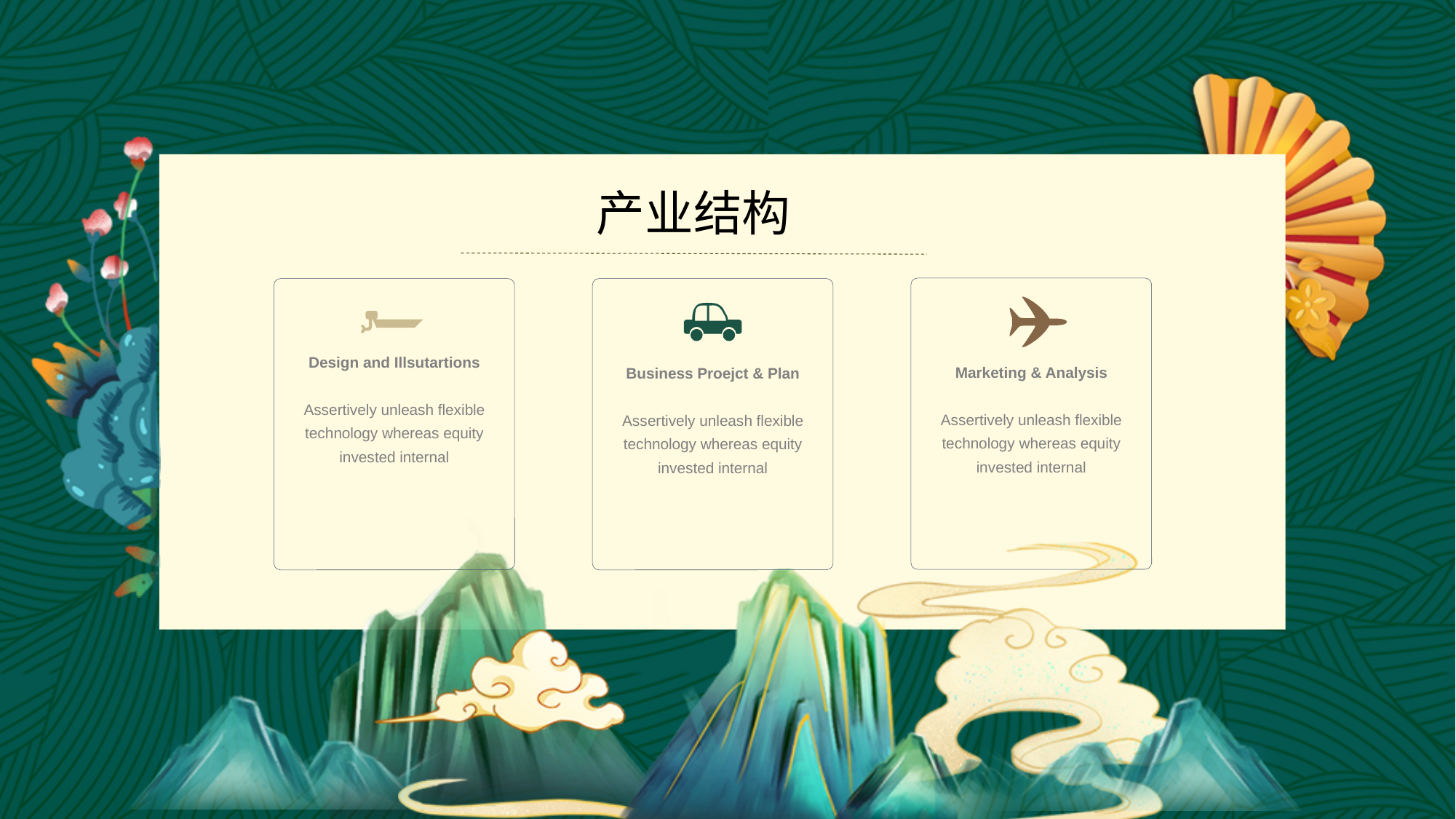

产业结构

Marketing & Analysis

Assertively unleash flexible technology whereas equity invested internal

Design and Illsutartions

Assertively unleash flexible technology whereas equity invested internal

Business Proejct & Plan

Assertively unleash flexible technology whereas equity invested internal